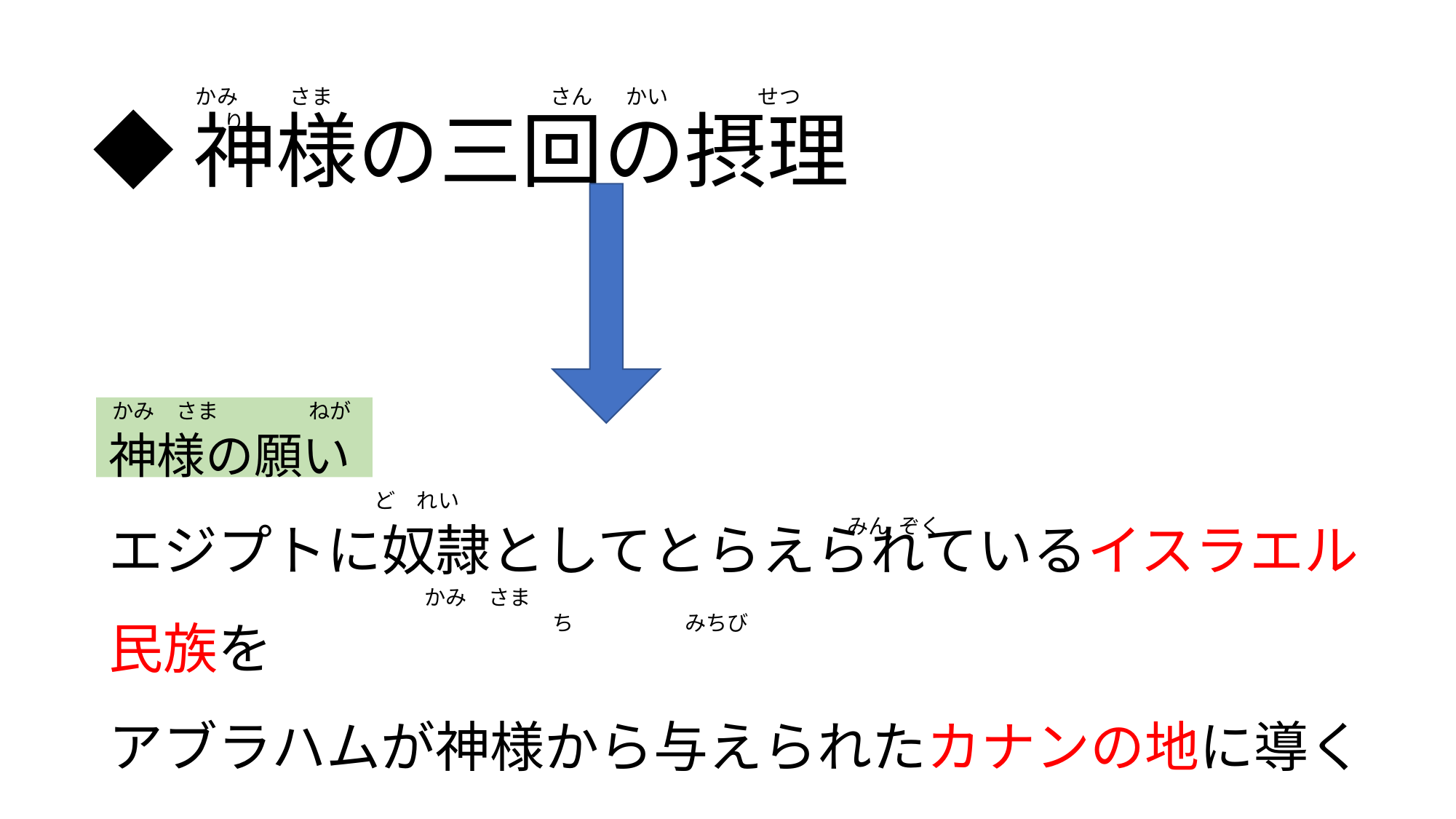

かみ　  　さま　　　　　　　　　　 さん       かい                   せつ       り
◆神様の三回の摂理

神様の願い
エジプトに奴隷としてとらえられているイスラエル民族を
アブラハムが神様から与えられたカナンの地に導くこと
かみ　さま　　　　 ねが

ど　れい　　　　　　　　　　　　　　　　　　　　　　　　　　　　　　　　　　　　　　　　　　　　　　　　　　　　　　　　　　　　　　　　　 みん  ぞく
かみ　さま　　　　　　　　　　　　　　　　　　　　　　　　　　　　　　　　　　　　　　　　　　　　　　　　ち　 　　　　みちび